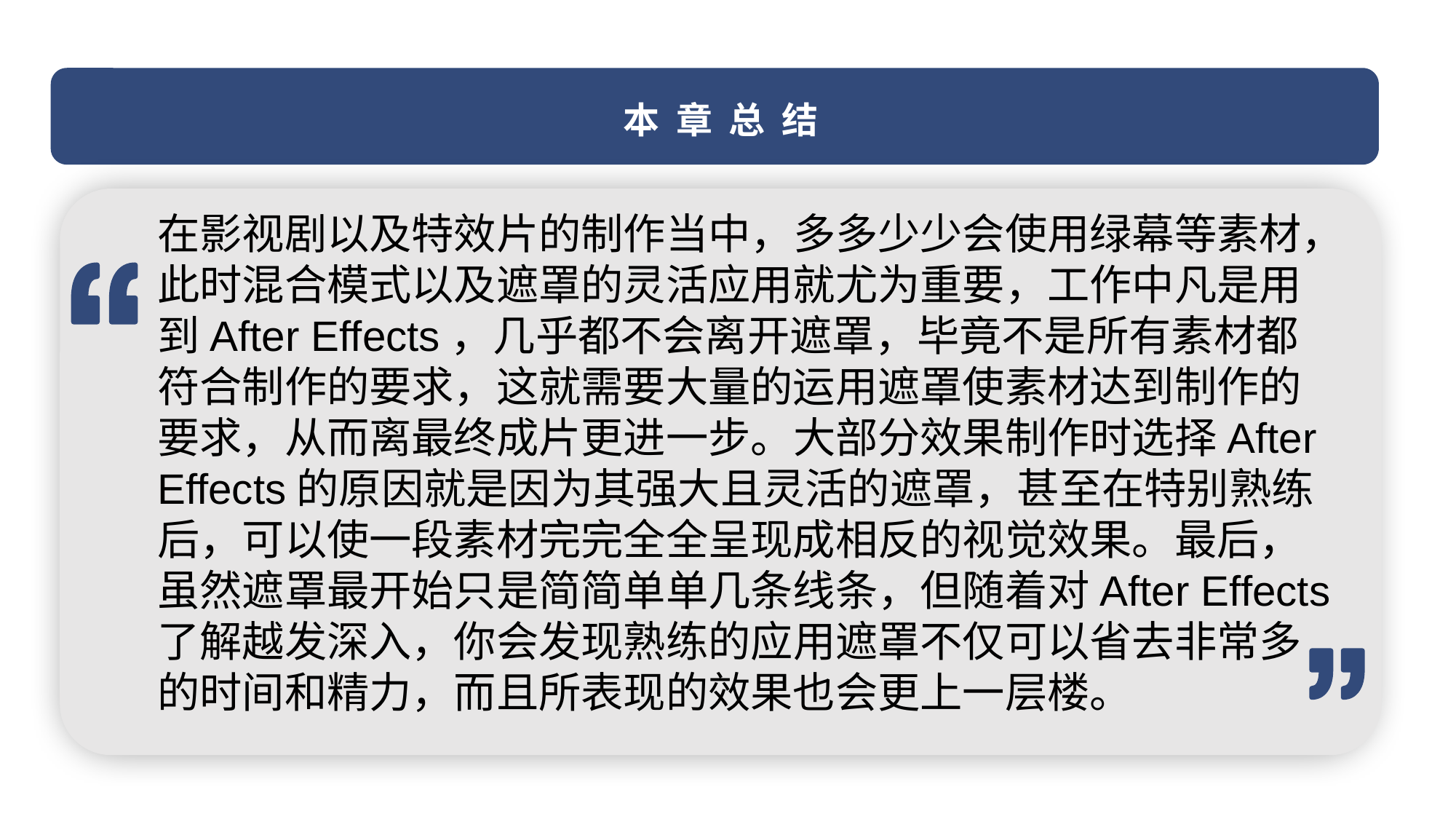

本  章  总  结

在影视剧以及特效片的制作当中，多多少少会使用绿幕等素材，此时混合模式以及遮罩的灵活应用就尤为重要，工作中凡是用到After Effects，几乎都不会离开遮罩，毕竟不是所有素材都符合制作的要求，这就需要大量的运用遮罩使素材达到制作的要求，从而离最终成片更进一步。大部分效果制作时选择After Effects的原因就是因为其强大且灵活的遮罩，甚至在特别熟练后，可以使一段素材完完全全呈现成相反的视觉效果。最后，虽然遮罩最开始只是简简单单几条线条，但随着对After Effects了解越发深入，你会发现熟练的应用遮罩不仅可以省去非常多的时间和精力，而且所表现的效果也会更上一层楼。